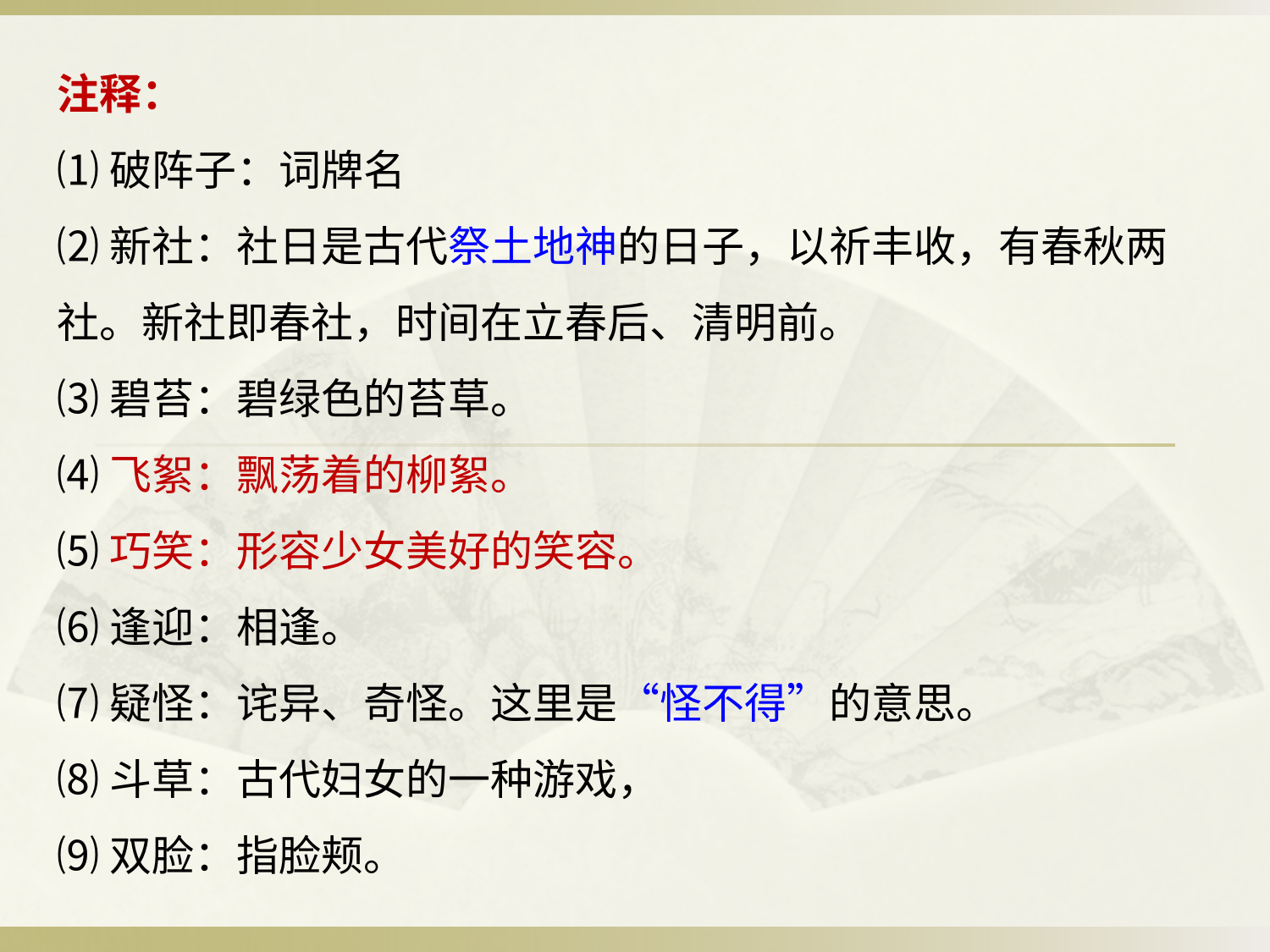

注释：
⑴破阵子：词牌名
⑵新社：社日是古代祭土地神的日子，以祈丰收，有春秋两社。新社即春社，时间在立春后、清明前。
⑶碧苔：碧绿色的苔草。
⑷飞絮：飘荡着的柳絮。
⑸巧笑：形容少女美好的笑容。
⑹逢迎：相逢。
⑺疑怪：诧异、奇怪。这里是“怪不得”的意思。
⑻斗草：古代妇女的一种游戏，
⑼双脸：指脸颊。